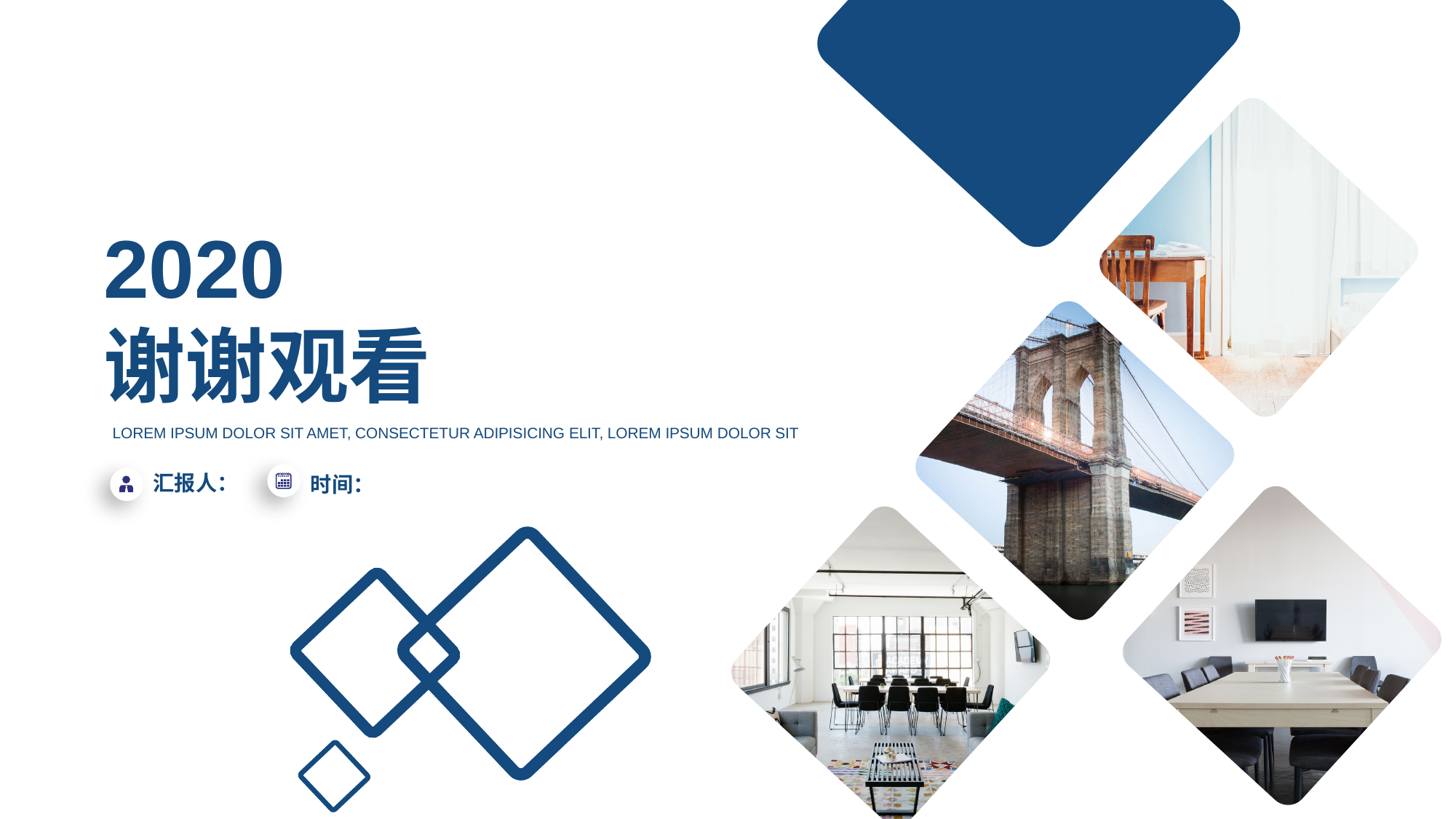

2020
谢谢观看

LOREM IPSUM DOLOR SIT AMET, CONSECTETUR ADIPISICING ELIT, LOREM IPSUM DOLOR SIT

时间：
汇报人：